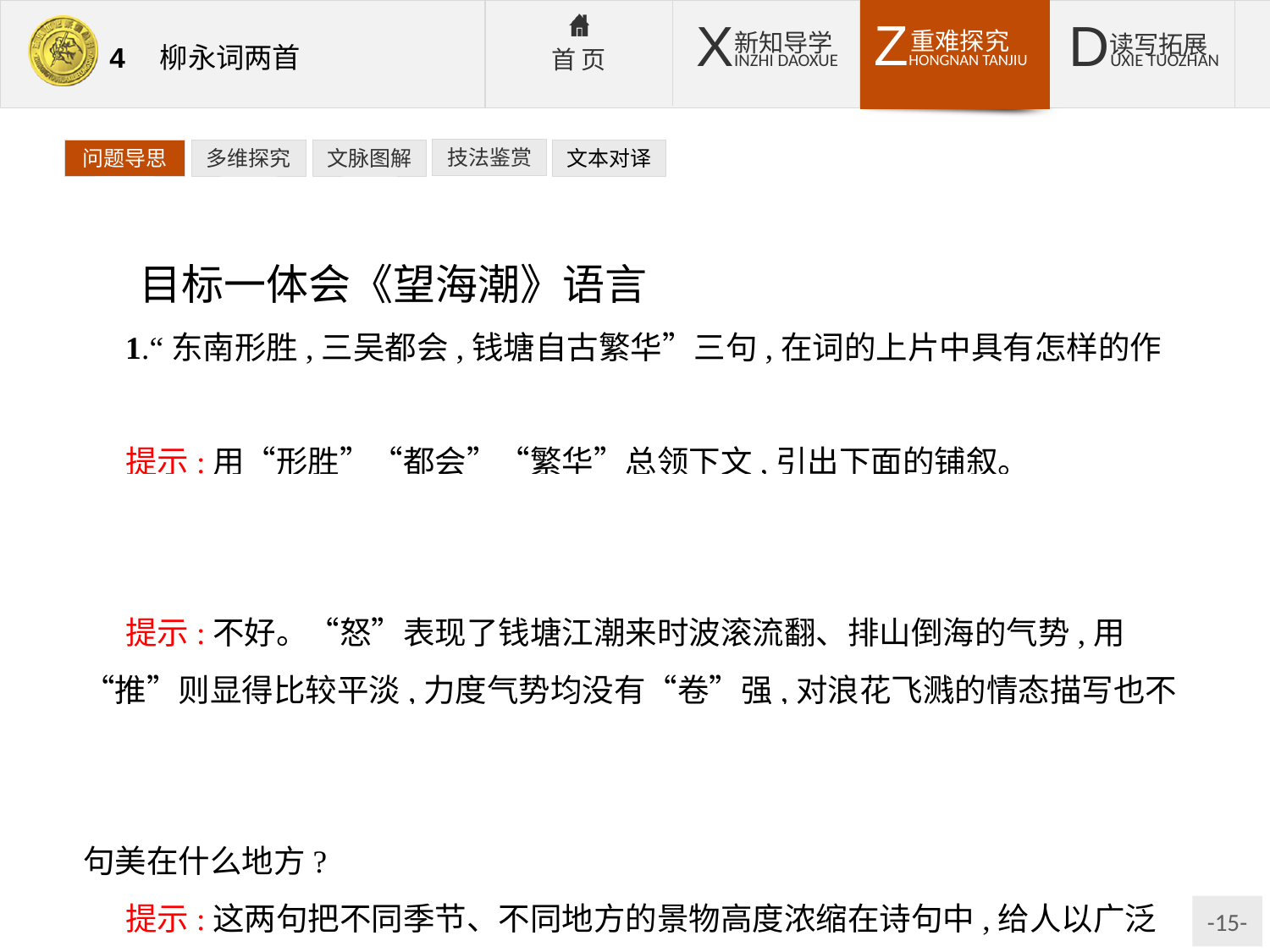

技法鉴赏
文本对译
问题导思
多维探究
文脉图解
目标一体会《望海潮》语言
1.“东南形胜,三吴都会,钱塘自古繁华”三句,在词的上片中具有怎样的作用?
提示:用“形胜”“都会”“繁华”总领下文,引出下面的铺叙。
2.“云树绕堤沙,怒涛卷霜雪”句中,若将“卷”字改为“推”字好不好?为什么?
提示:不好。“怒”表现了钱塘江潮来时波滚流翻、排山倒海的气势,用“推”则显得比较平淡,力度气势均没有“卷”强,对浪花飞溅的情态描写也不如“卷”形象逼真。
3.“三秋桂子,十里荷花”两句,据说曾引起金主完颜亮投鞭渡江之志,这两句美在什么地方?
提示:这两句把不同季节、不同地方的景物高度浓缩在诗句中,给人以广泛的联想。